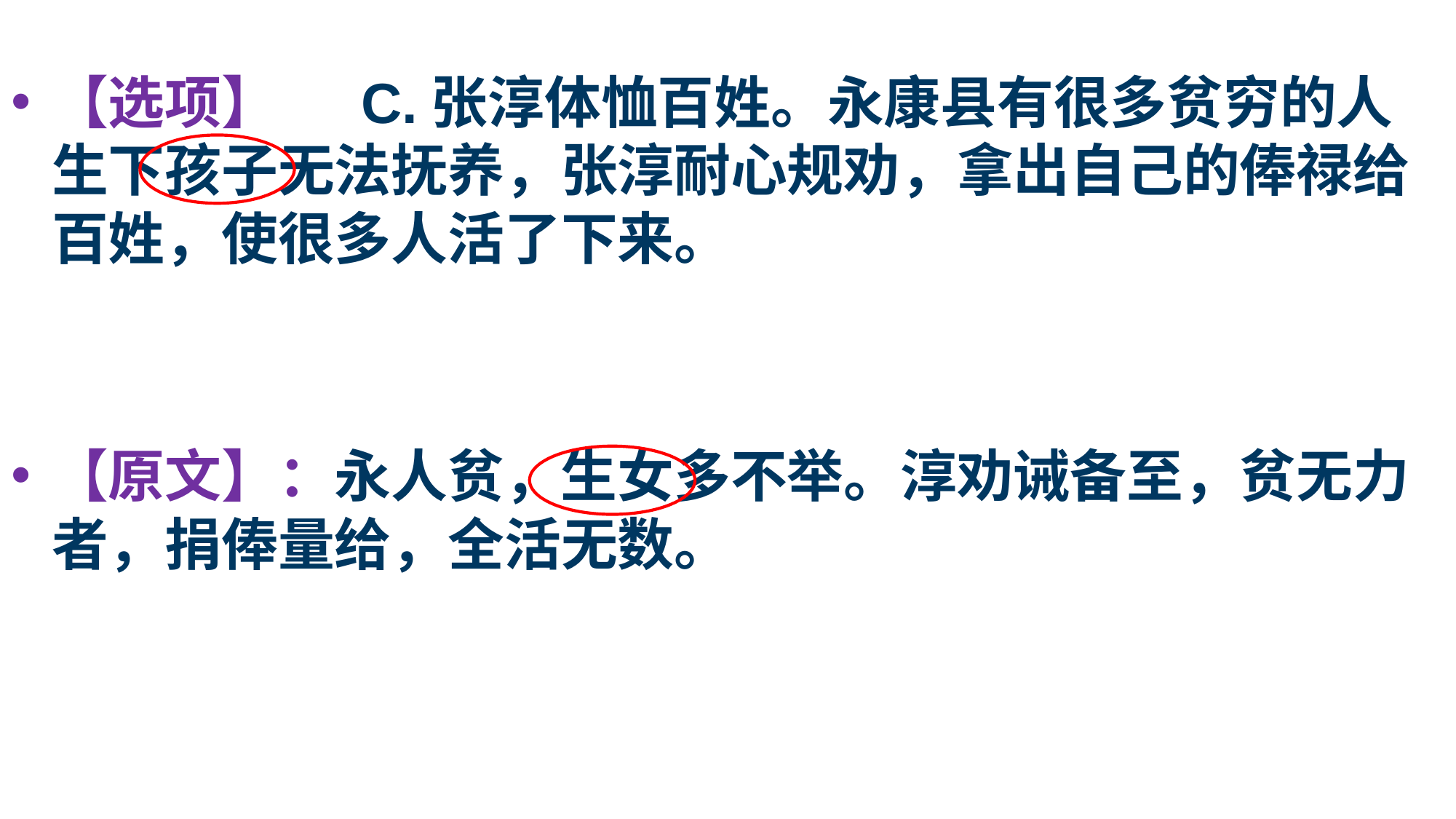

【选项】　 C.张淳体恤百姓。永康县有很多贫穷的人生下孩子无法抚养，张淳耐心规劝，拿出自己的俸禄给百姓，使很多人活了下来。

【原文】：永人贫，生女多不举。淳劝诫备至，贫无力者，捐俸量给，全活无数。